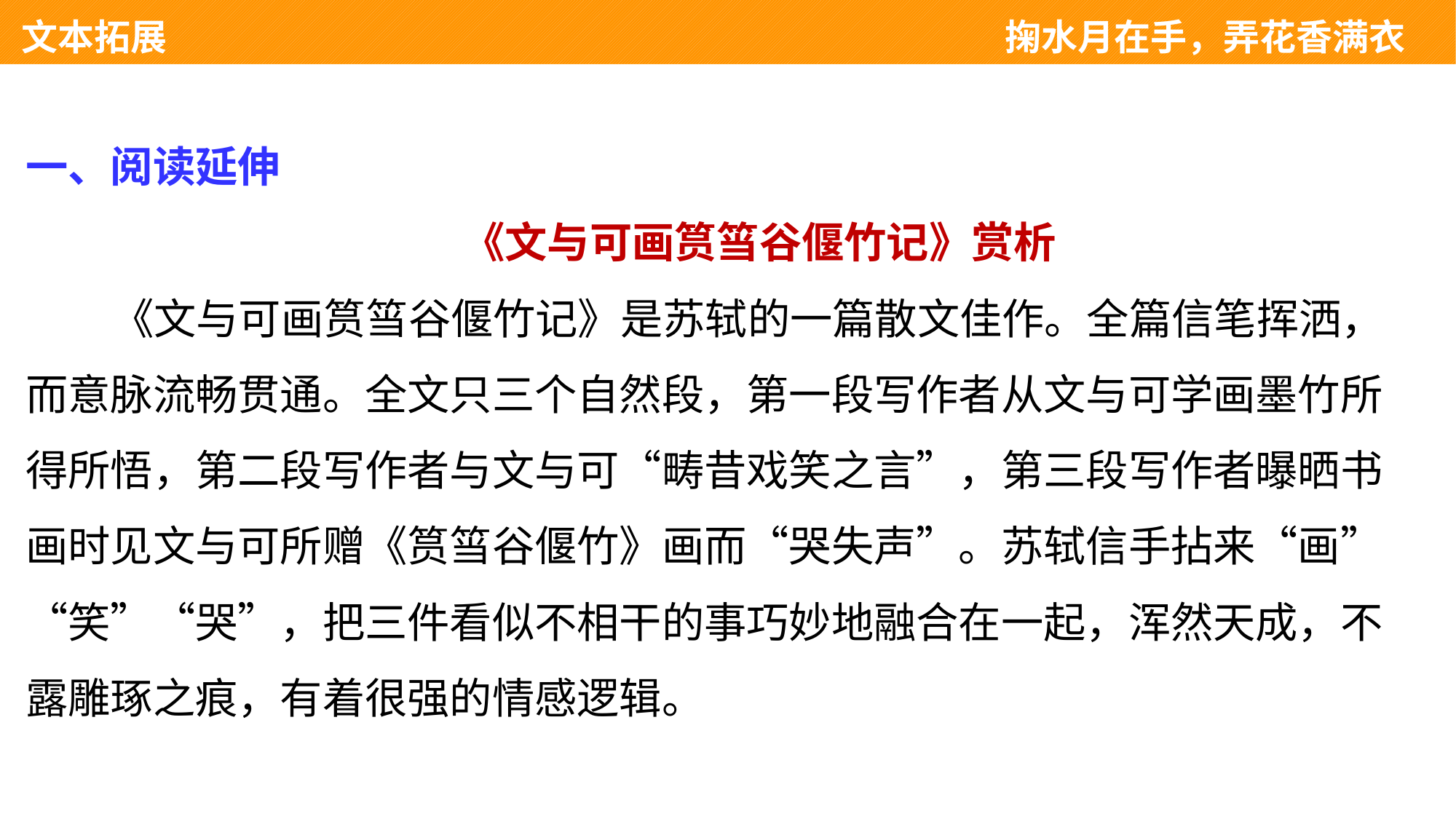

文本拓展　　　　　　　　　　　　　　　　　　　　　         掬水月在手，弄花香满衣
一、阅读延伸
 			《文与可画筼筜谷偃竹记》赏析
        《文与可画筼筜谷偃竹记》是苏轼的一篇散文佳作。全篇信笔挥洒，而意脉流畅贯通。全文只三个自然段，第一段写作者从文与可学画墨竹所得所悟，第二段写作者与文与可“畴昔戏笑之言”，第三段写作者曝晒书画时见文与可所赠《筼筜谷偃竹》画而“哭失声”。苏轼信手拈来“画”“笑”“哭”，把三件看似不相干的事巧妙地融合在一起，浑然天成，不露雕琢之痕，有着很强的情感逻辑。